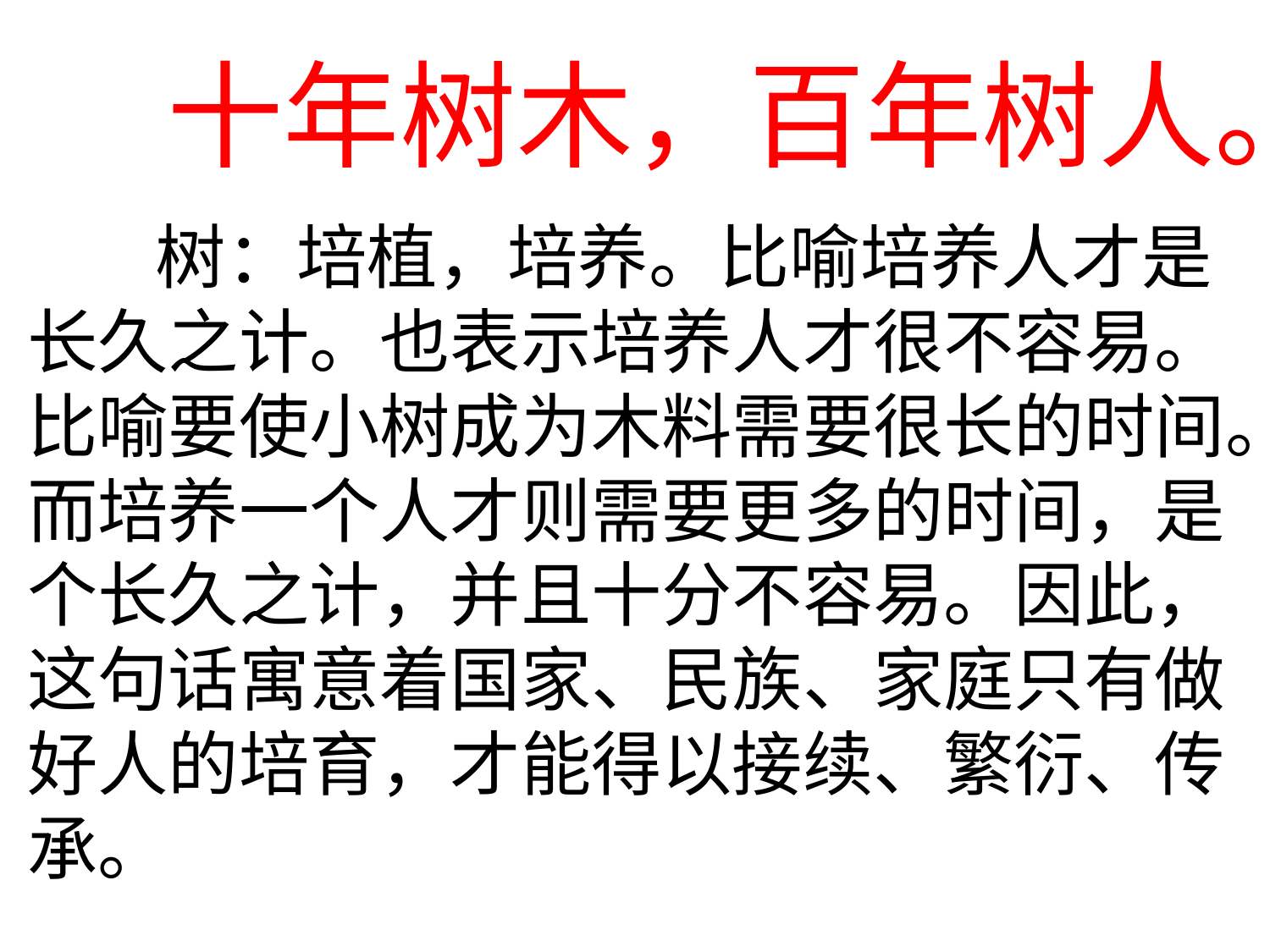

十年树木，百年树人。
       树：培植，培养。比喻培养人才是长久之计。也表示培养人才很不容易。比喻要使小树成为木料需要很长的时间。而培养一个人才则需要更多的时间，是个长久之计，并且十分不容易。因此，这句话寓意着国家、民族、家庭只有做好人的培育，才能得以接续、繁衍、传承。